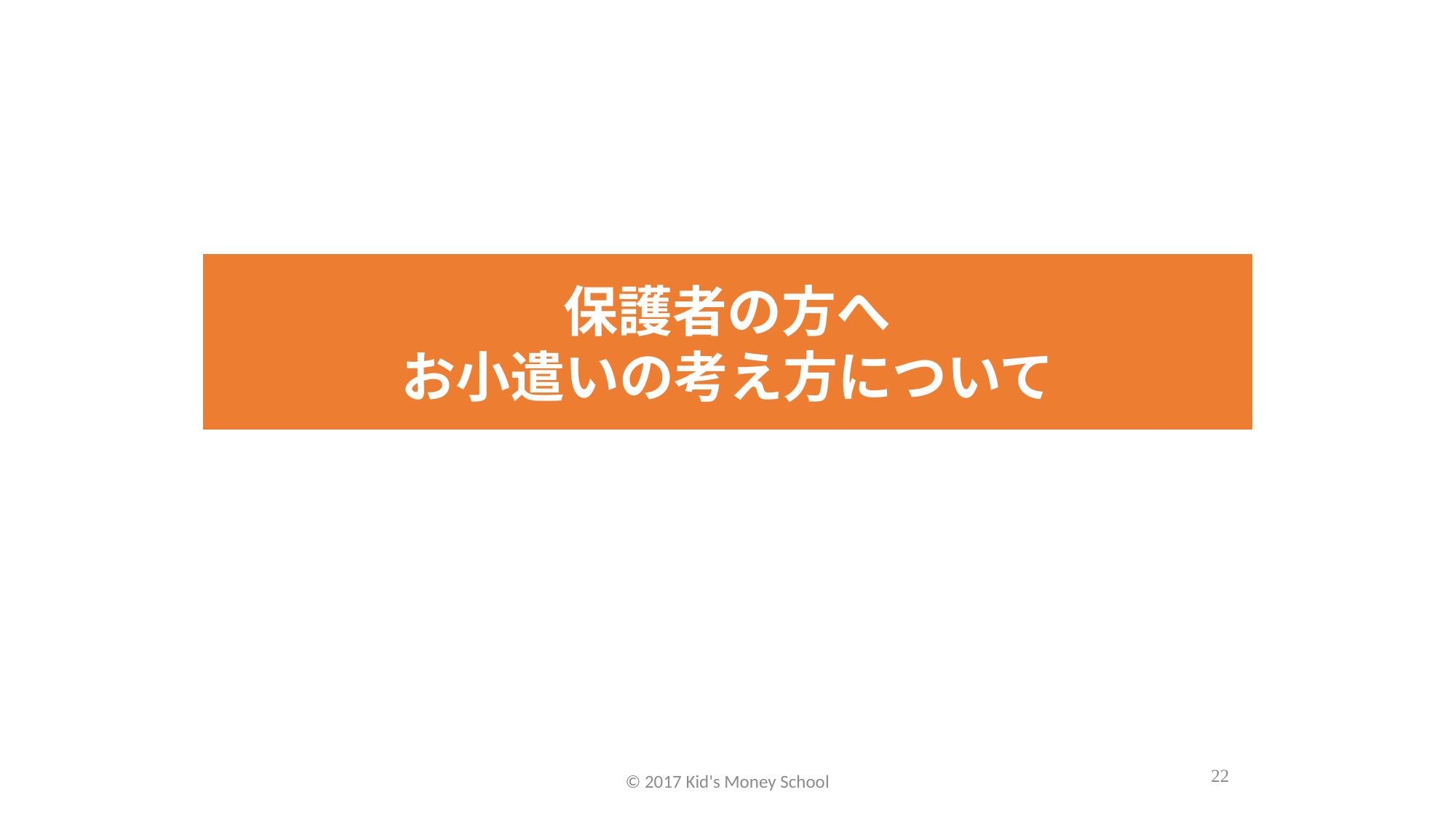

保護者の方へ
お小遣いの考え方について
22
© 2017 Kid's Money School